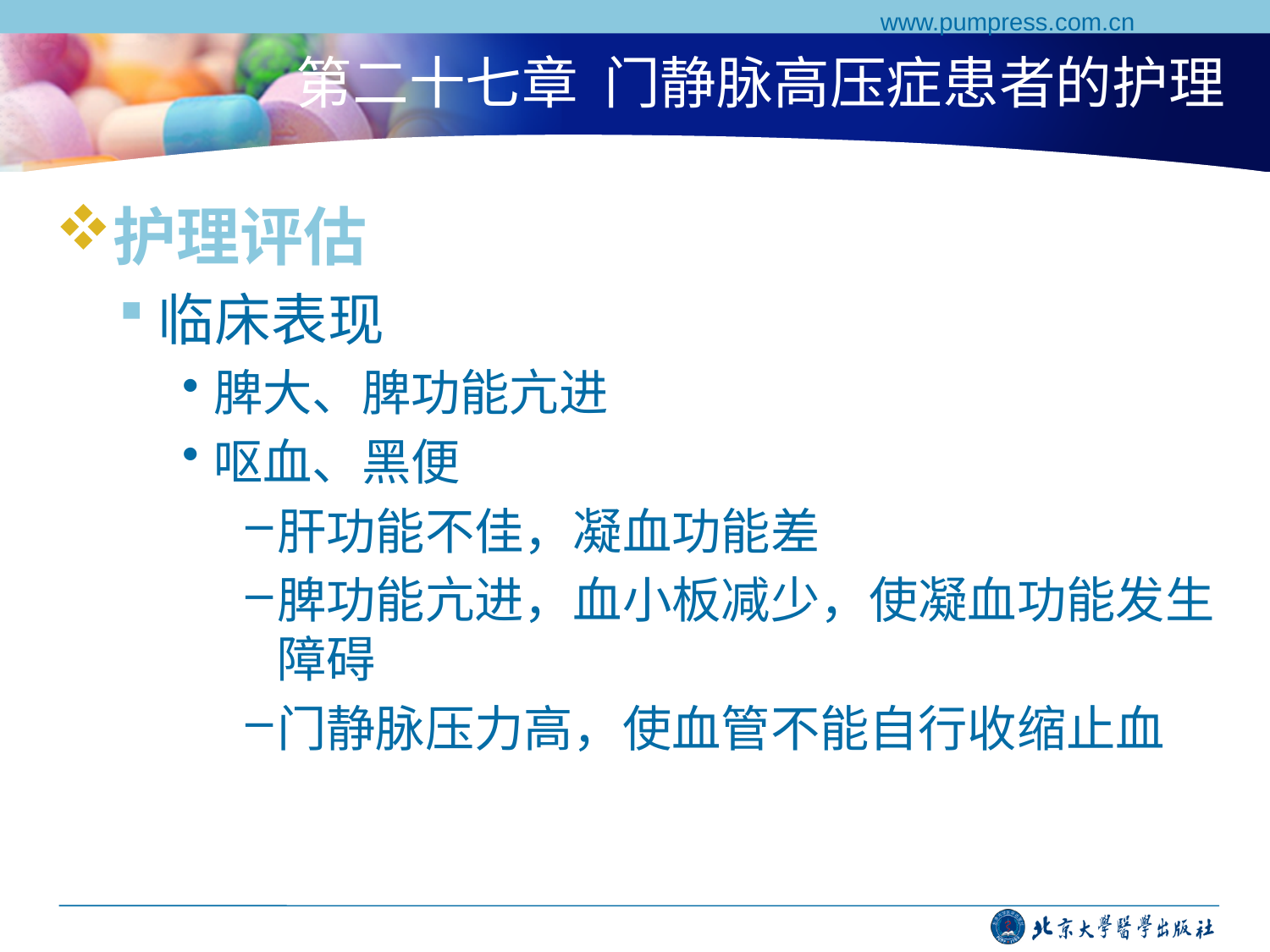

www.pumpress.com.cn
# 第二十七章  门静脉高压症患者的护理
护理评估
临床表现
脾大、脾功能亢进
呕血、黑便
肝功能不佳，凝血功能差
脾功能亢进，血小板减少，使凝血功能发生障碍
门静脉压力高，使血管不能自行收缩止血